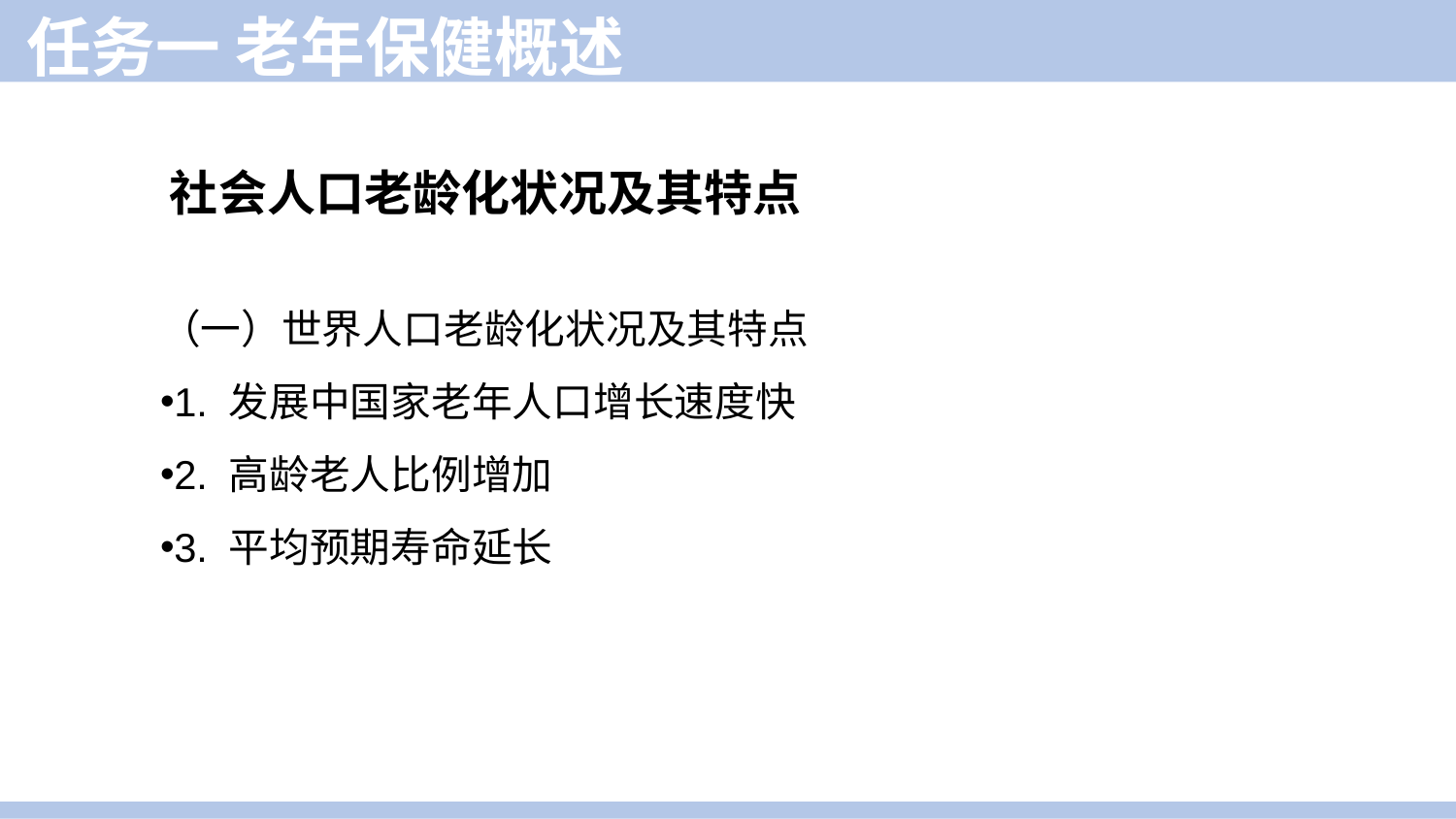

任务一 老年保健概述
社会人口老龄化状况及其特点
（一）世界人口老龄化状况及其特点
1. 发展中国家老年人口增长速度快
2. 高龄老人比例增加
3. 平均预期寿命延长